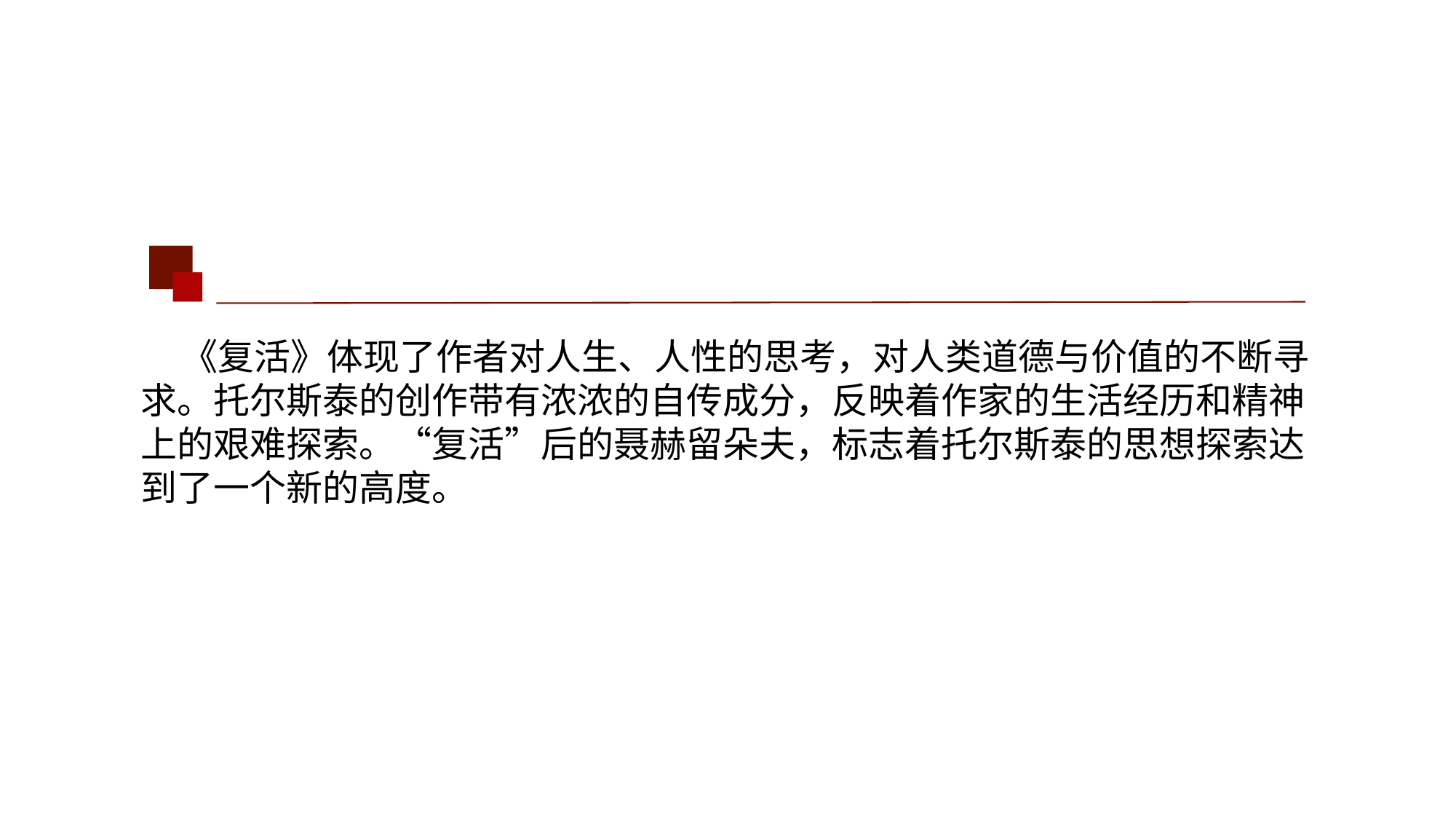

《复活》体现了作者对人生、人性的思考，对人类道德与价值的不断寻求。托尔斯泰的创作带有浓浓的自传成分，反映着作家的生活经历和精神上的艰难探索。“复活”后的聂赫留朵夫，标志着托尔斯泰的思想探索达到了一个新的高度。